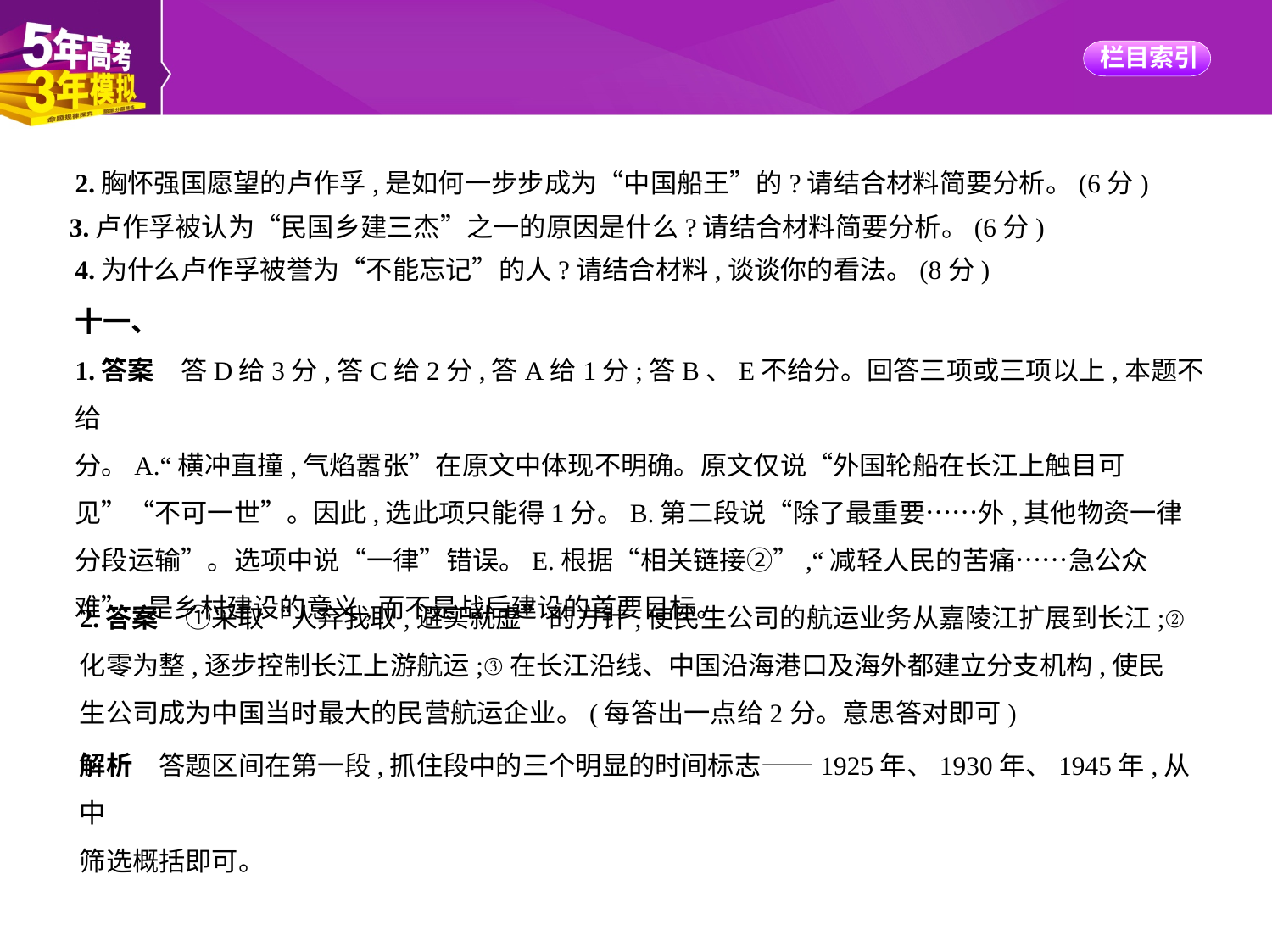

2.胸怀强国愿望的卢作孚,是如何一步步成为“中国船王”的?请结合材料简要分析。(6分)
3.卢作孚被认为“民国乡建三杰”之一的原因是什么?请结合材料简要分析。(6分)
4.为什么卢作孚被誉为“不能忘记”的人?请结合材料,谈谈你的看法。(8分)
十一、
1.答案　答D给3分,答C给2分,答A给1分;答B、E不给分。回答三项或三项以上,本题不给
分。A.“横冲直撞,气焰嚣张”在原文中体现不明确。原文仅说“外国轮船在长江上触目可
见”“不可一世”。因此,选此项只能得1分。B.第二段说“除了最重要……外,其他物资一律
分段运输”。选项中说“一律”错误。E.根据“相关链接②”,“减轻人民的苦痛……急公众
难”,是乡村建设的意义,而不是战后建设的首要目标。
2.答案　①采取“人弃我取,避实就虚”的方针,使民生公司的航运业务从嘉陵江扩展到长江;②
化零为整,逐步控制长江上游航运;③在长江沿线、中国沿海港口及海外都建立分支机构,使民
生公司成为中国当时最大的民营航运企业。(每答出一点给2分。意思答对即可)
解析　答题区间在第一段,抓住段中的三个明显的时间标志——1925年、1930年、1945年,从中
筛选概括即可。